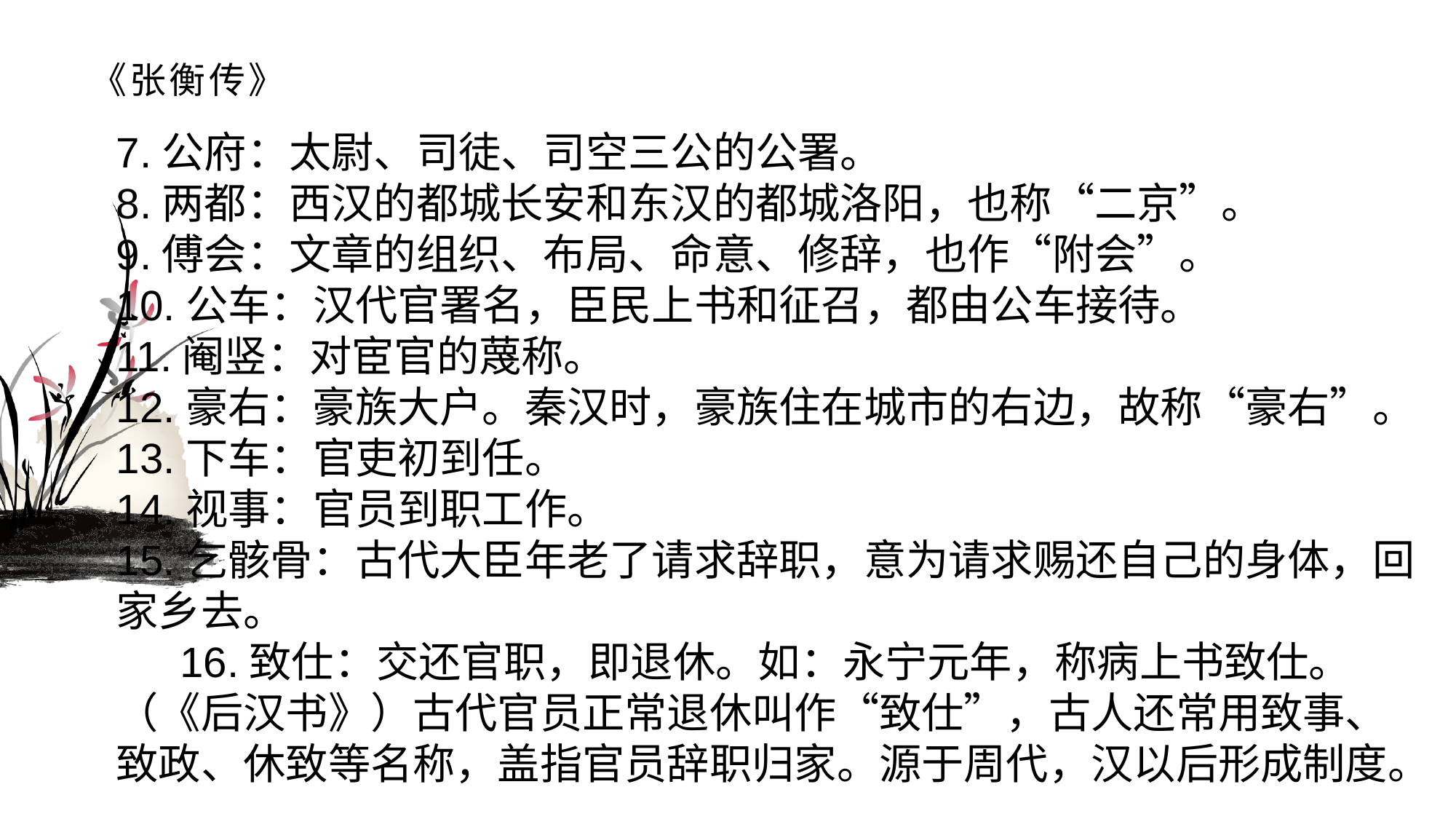

# 《张衡传》
7.公府：太尉、司徒、司空三公的公署。8.两都：西汉的都城长安和东汉的都城洛阳，也称“二京”。9.傅会：文章的组织、布局、命意、修辞，也作“附会”。10.公车：汉代官署名，臣民上书和征召，都由公车接待。11.阉竖：对宦官的蔑称。12.豪右：豪族大户。秦汉时，豪族住在城市的右边，故称“豪右”。13.下车：官吏初到任。14.视事：官员到职工作。15.乞骸骨：古代大臣年老了请求辞职，意为请求赐还自己的身体，回家乡去。16.致仕：交还官职，即退休。如：永宁元年，称病上书致仕。（《后汉书》）古代官员正常退休叫作“致仕”，古人还常用致事、致政、休致等名称，盖指官员辞职归家。源于周代，汉以后形成制度。